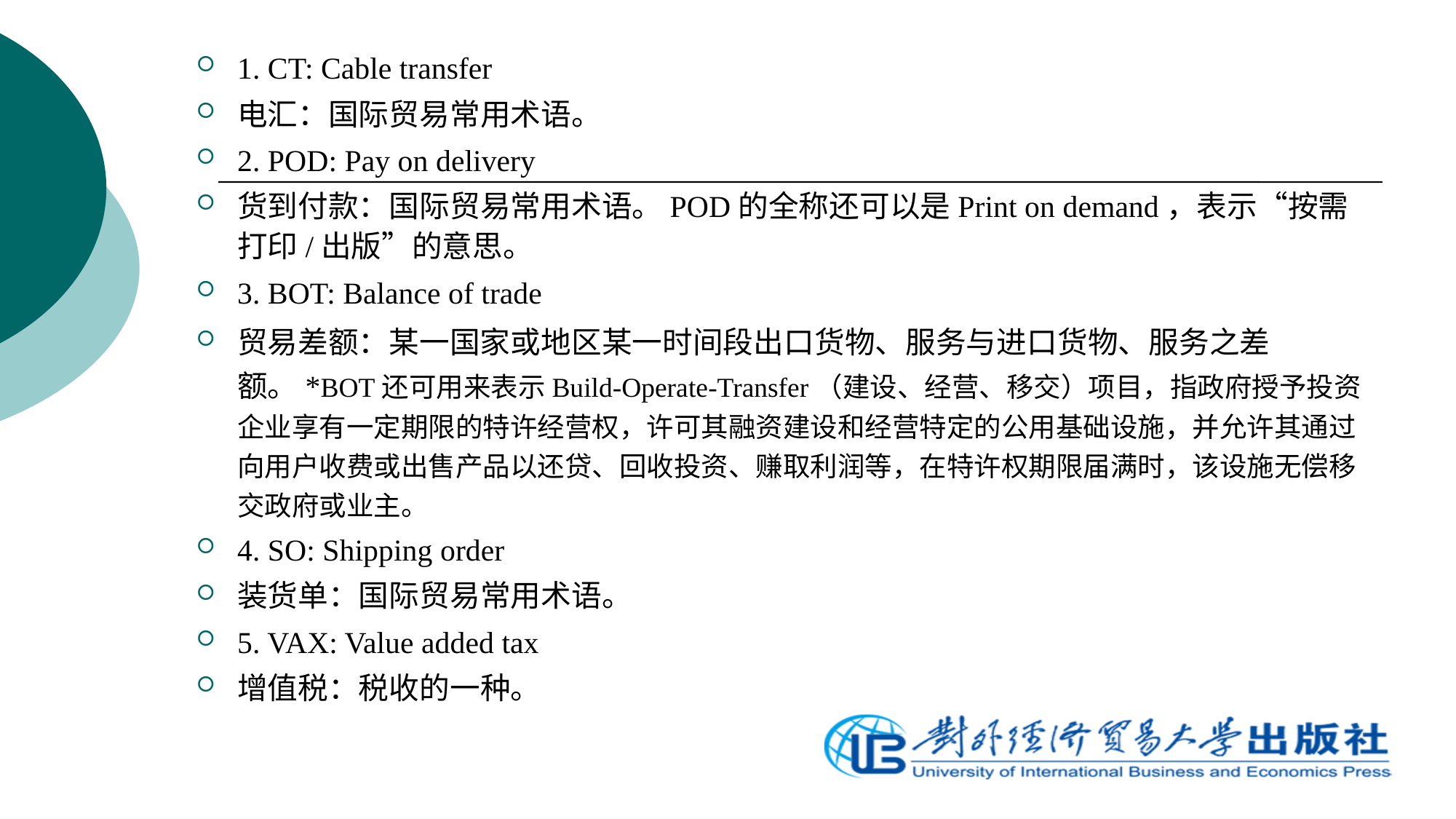

1. CT: Cable transfer
电汇：国际贸易常用术语。
2. POD: Pay on delivery
货到付款：国际贸易常用术语。POD的全称还可以是Print on demand，表示“按需打印/出版”的意思。
3. BOT: Balance of trade
贸易差额：某一国家或地区某一时间段出口货物、服务与进口货物、服务之差额。*BOT还可用来表示Build-Operate-Transfer（建设、经营、移交）项目，指政府授予投资企业享有一定期限的特许经营权，许可其融资建设和经营特定的公用基础设施，并允许其通过向用户收费或出售产品以还贷、回收投资、赚取利润等，在特许权期限届满时，该设施无偿移交政府或业主。
4. SO: Shipping order
装货单：国际贸易常用术语。
5. VAX: Value added tax
增值税：税收的一种。